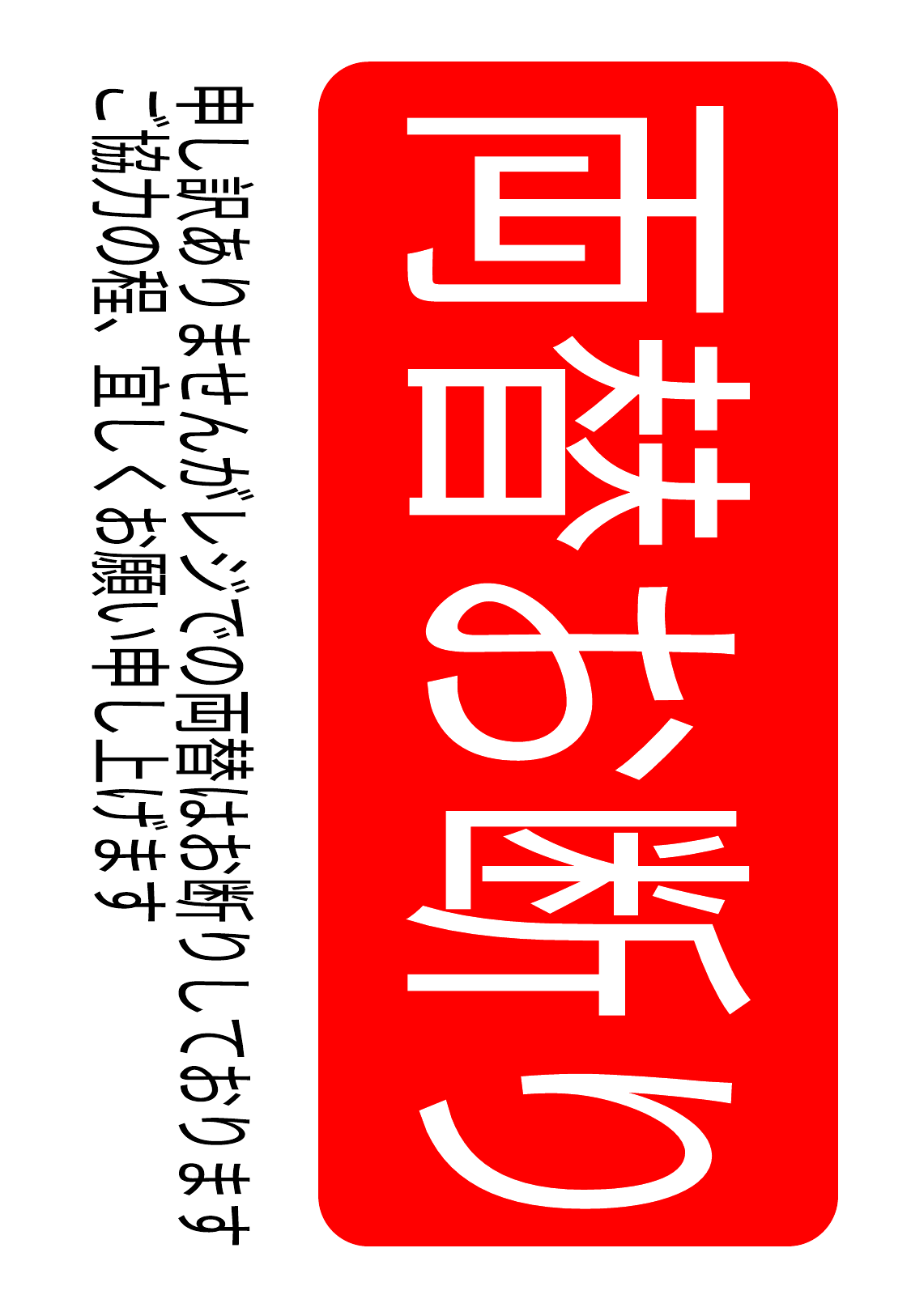

両替お断り
申し訳ありませんがレジでの両替はお断りしております
ご協力の程、宜しくお願い申し上げます